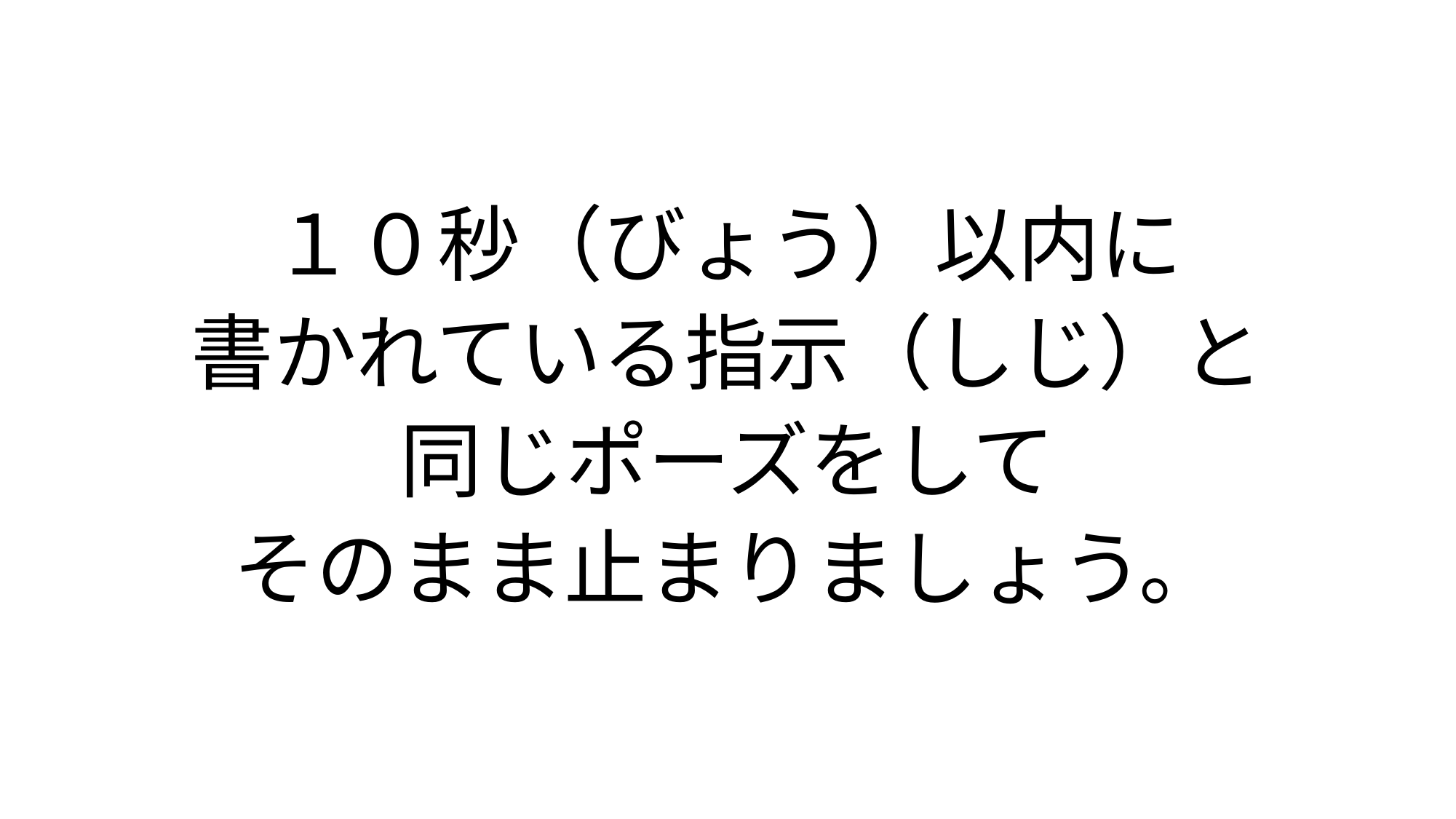

# １０秒（びょう）以内に 書かれている指示（しじ）と 同じポーズをして そのまま止まりましょう。